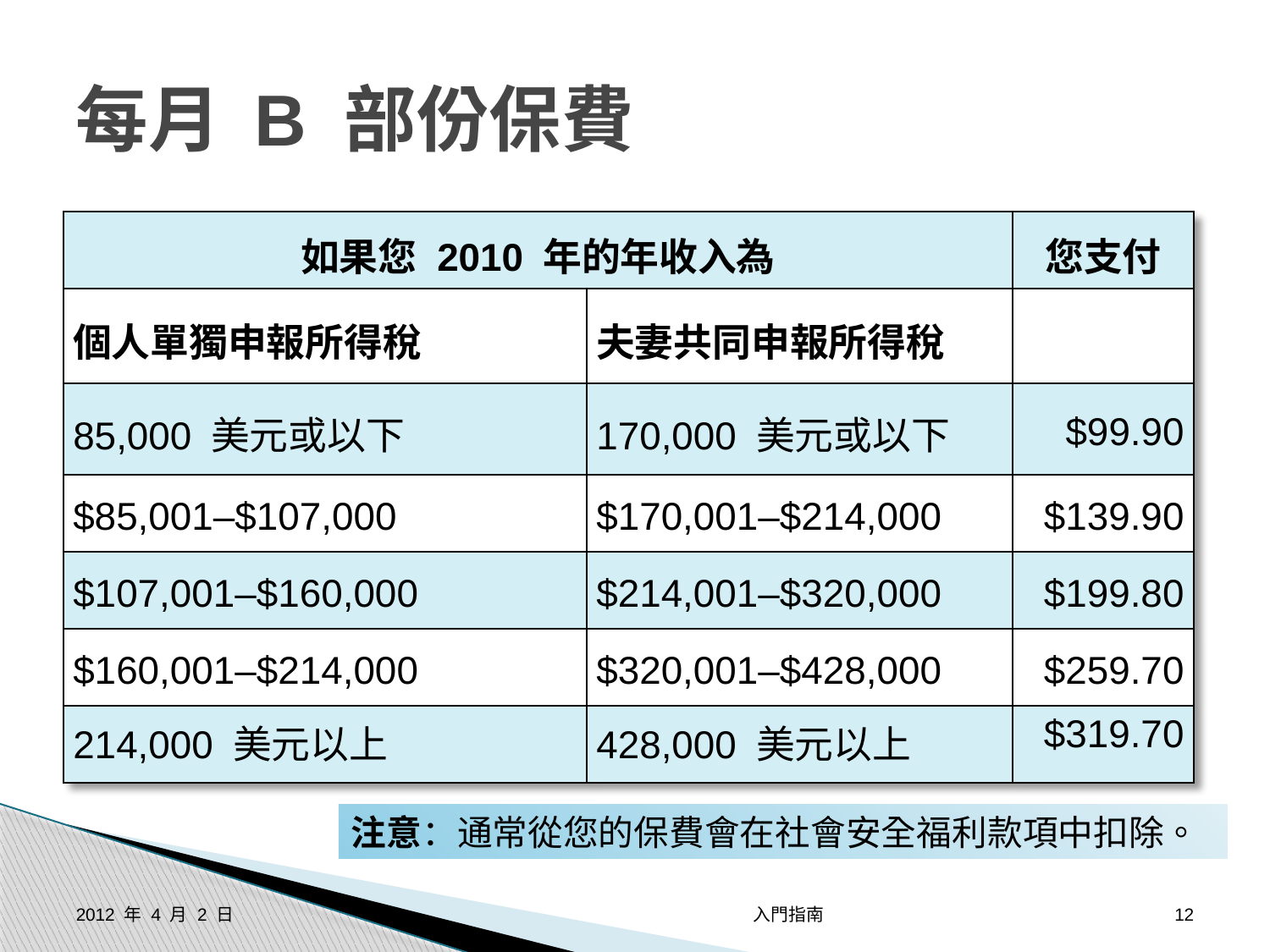

# 每月 B 部份保費
| 如果您 2010 年的年收入為 |  | 您支付 |
| --- | --- | --- |
| 個人單獨申報所得稅 | 夫妻共同申報所得稅 |  |
| 85,000 美元或以下 | 170,000 美元或以下 | $99.90 |
| $85,001–$107,000 | $170,001–$214,000 | $139.90 |
| $107,001–$160,000 | $214,001–$320,000 | $199.80 |
| $160,001–$214,000 | $320,001–$428,000 | $259.70 |
| 214,000 美元以上 | 428,000 美元以上 | $319.70 |
注意：通常從您的保費會在社會安全福利款項中扣除。
2012 年 4 月 2 日
入門指南
12